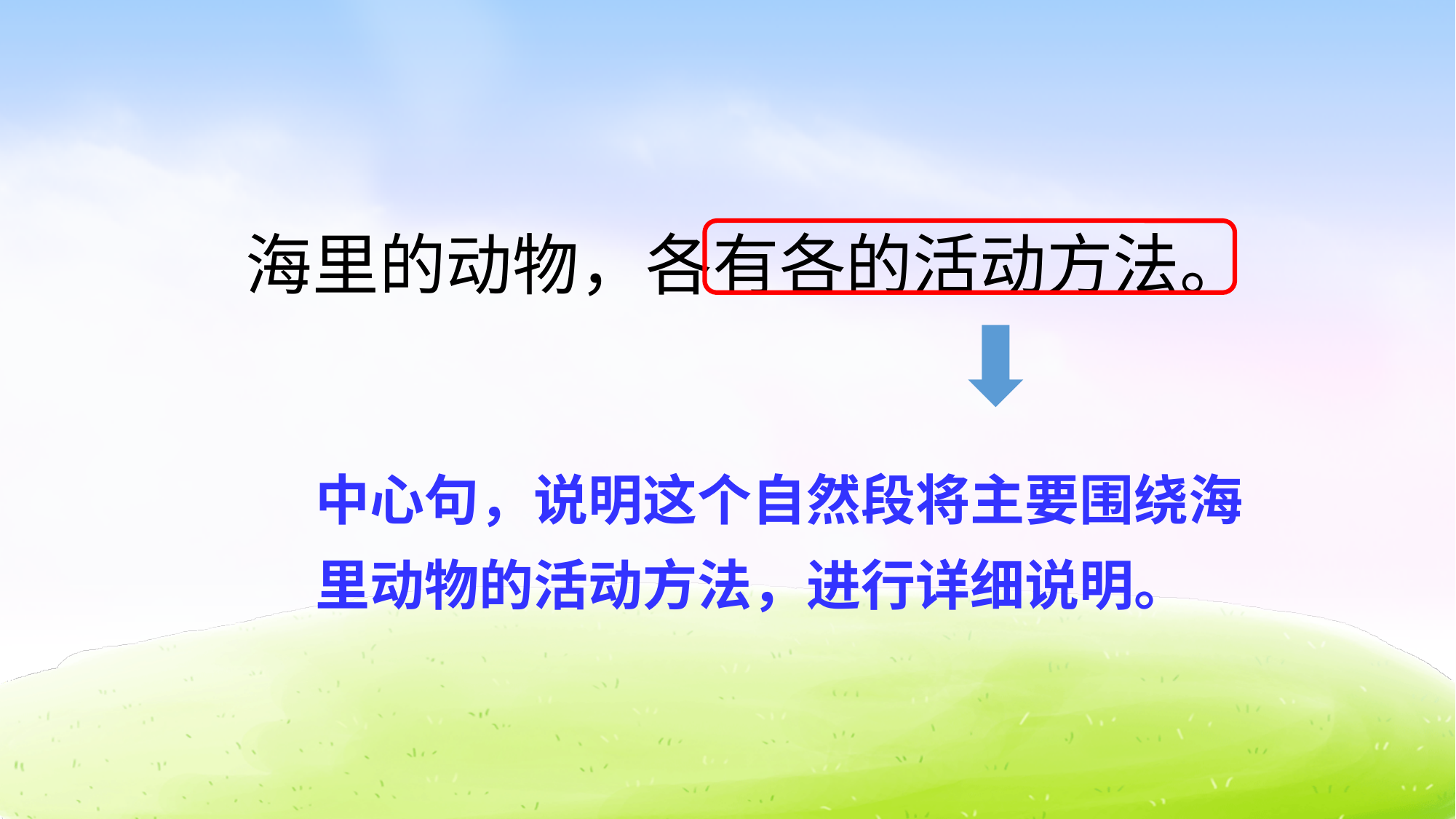

海里的动物，各有各的活动方法。

中心句，说明这个自然段将主要围绕海里动物的活动方法，进行详细说明。